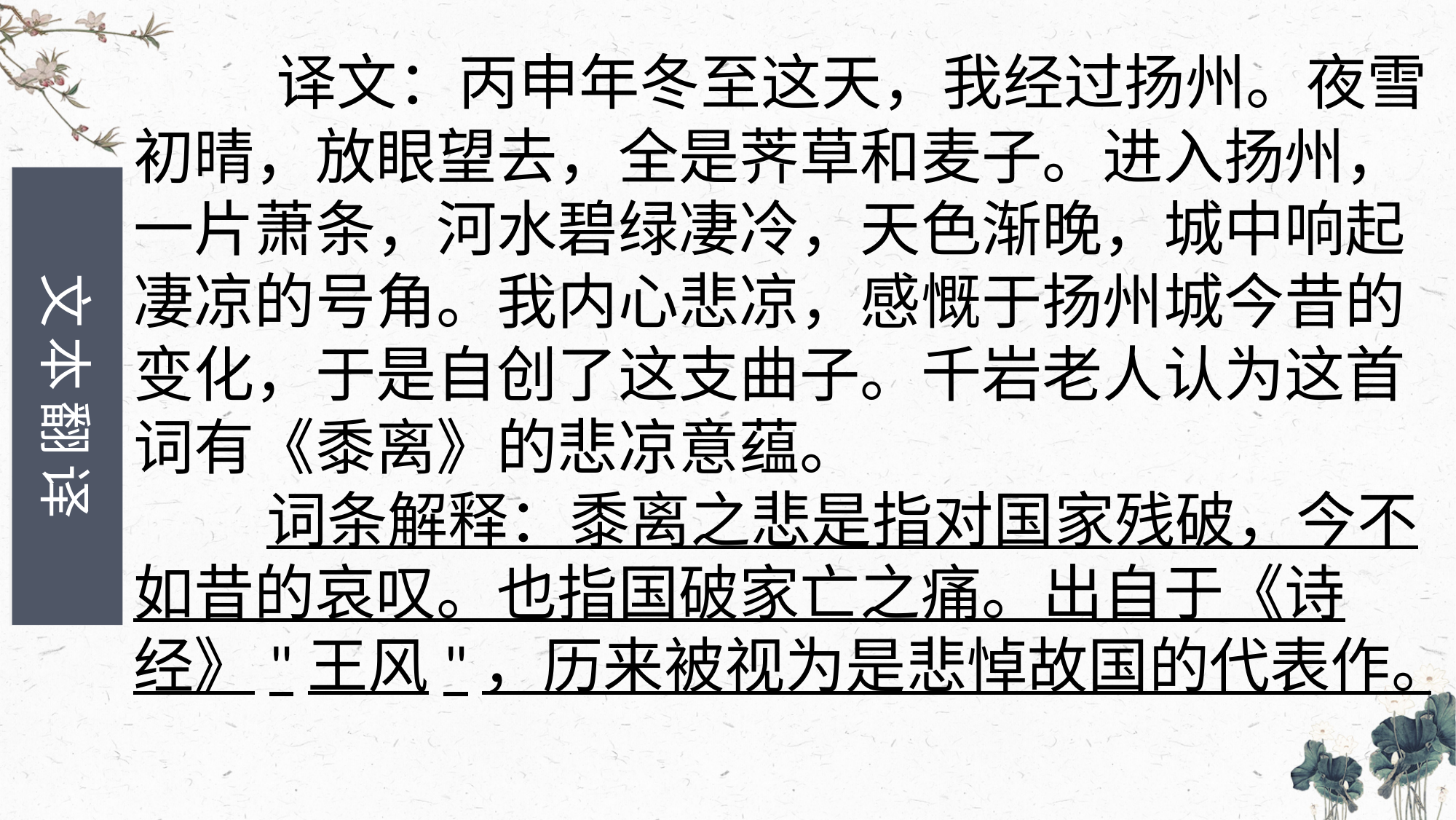

译文：丙申年冬至这天，我经过扬州。夜雪初晴，放眼望去，全是荠草和麦子。进入扬州，一片萧条，河水碧绿凄冷，天色渐晚，城中响起凄凉的号角。我内心悲凉，感慨于扬州城今昔的变化，于是自创了这支曲子。千岩老人认为这首词有《黍离》的悲凉意蕴。
       词条解释：黍离之悲是指对国家残破，今不如昔的哀叹。也指国破家亡之痛。出自于《诗经》"王风"，历来被视为是悲悼故国的代表作。

文本翻译